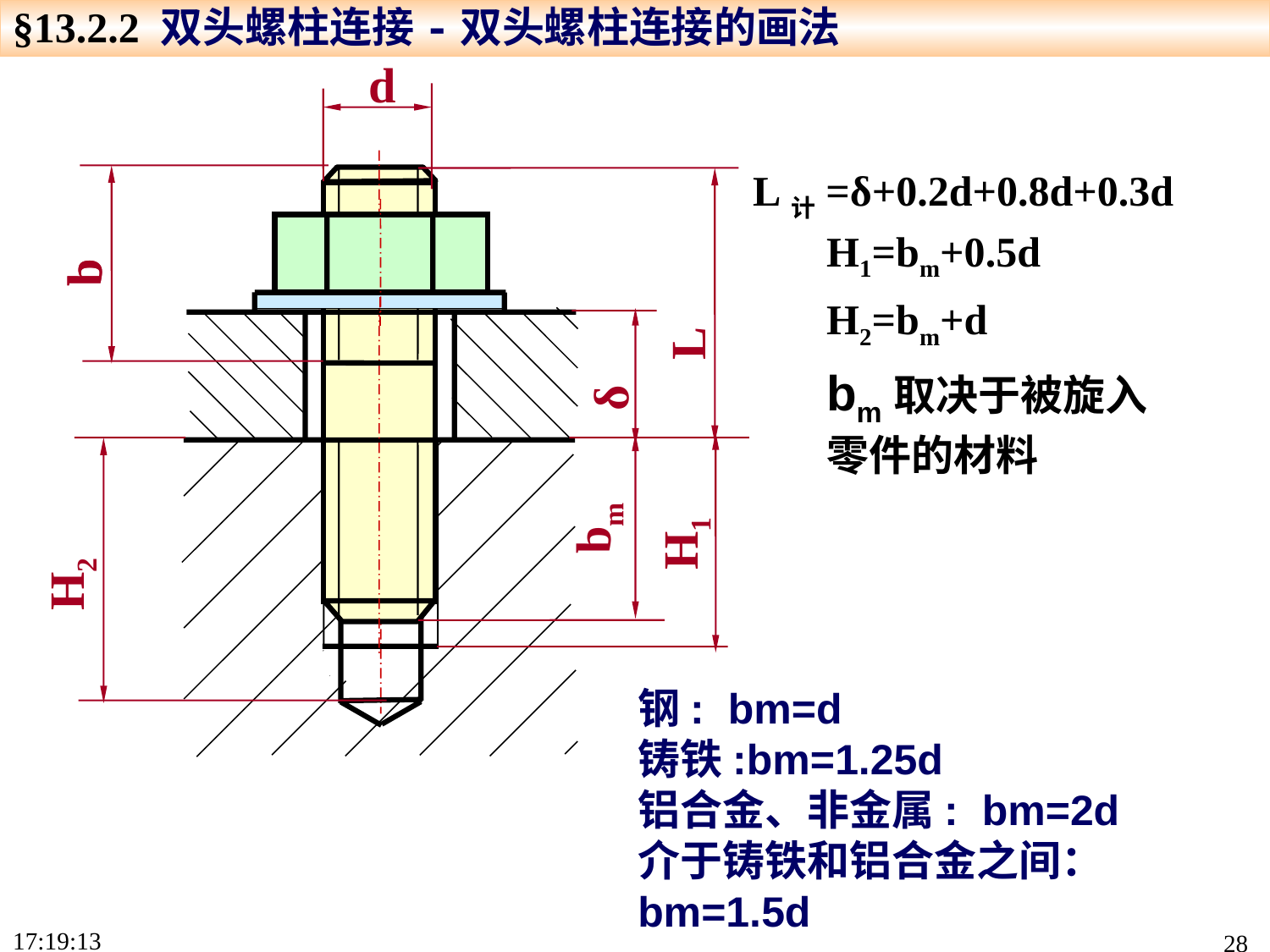

§13.2.2 双头螺柱连接-双头螺柱连接的画法
d

b
b

H2

L
δ

bm
H1

L计=δ+0.2d+0.8d+0.3d

H1=bm+0.5d

H2=bm+d

bm取决于被旋入零件的材料
钢:  bm=d
铸铁:bm=1.25d
铝合金、非金属:  bm=2d
介于铸铁和铝合金之间：bm=1.5d
17:19:13
28